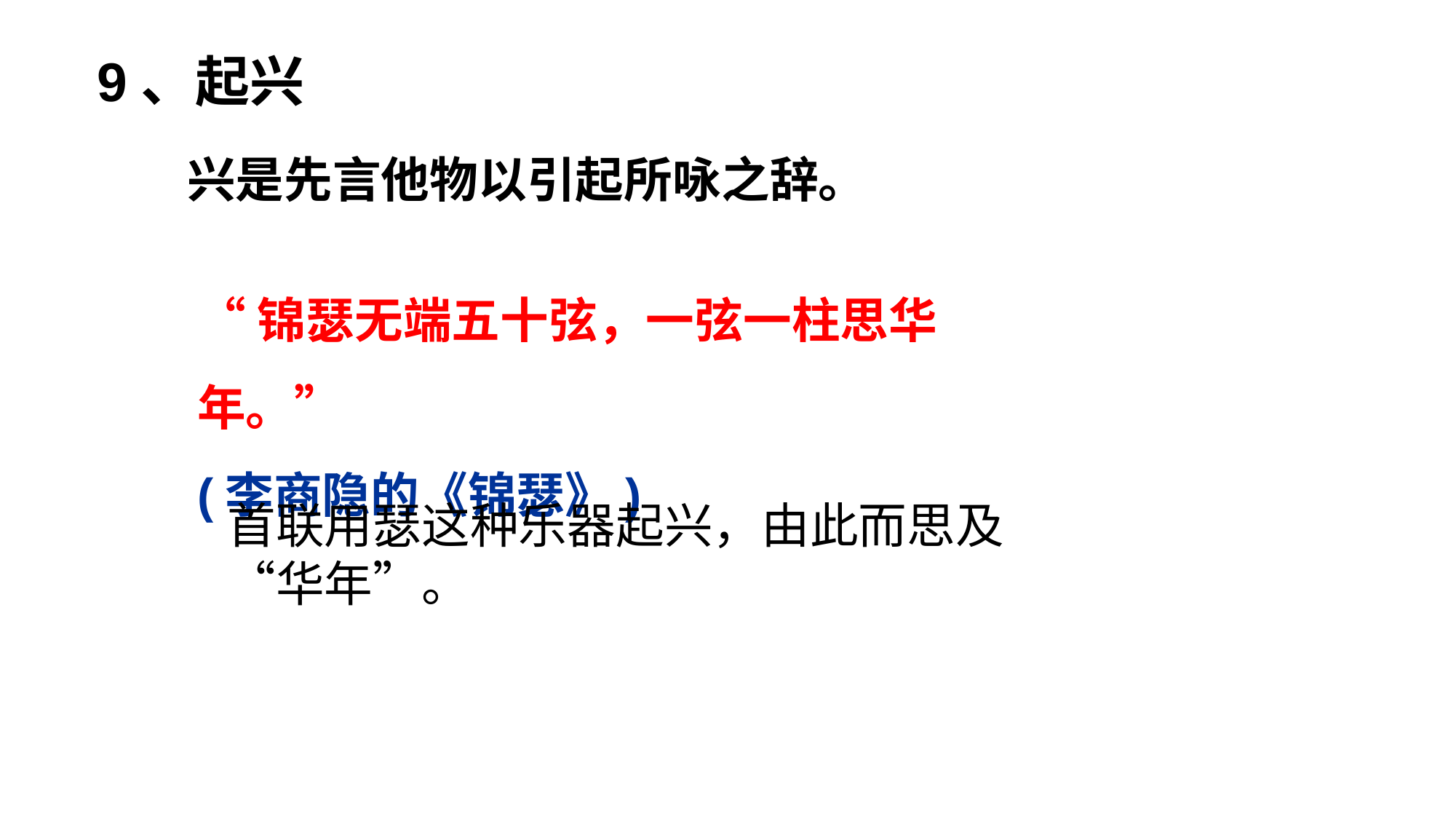

9、起兴
兴是先言他物以引起所咏之辞。
“锦瑟无端五十弦，一弦一柱思华年。”
(李商隐的《锦瑟》)
首联用瑟这种乐器起兴，由此而思及“华年”。